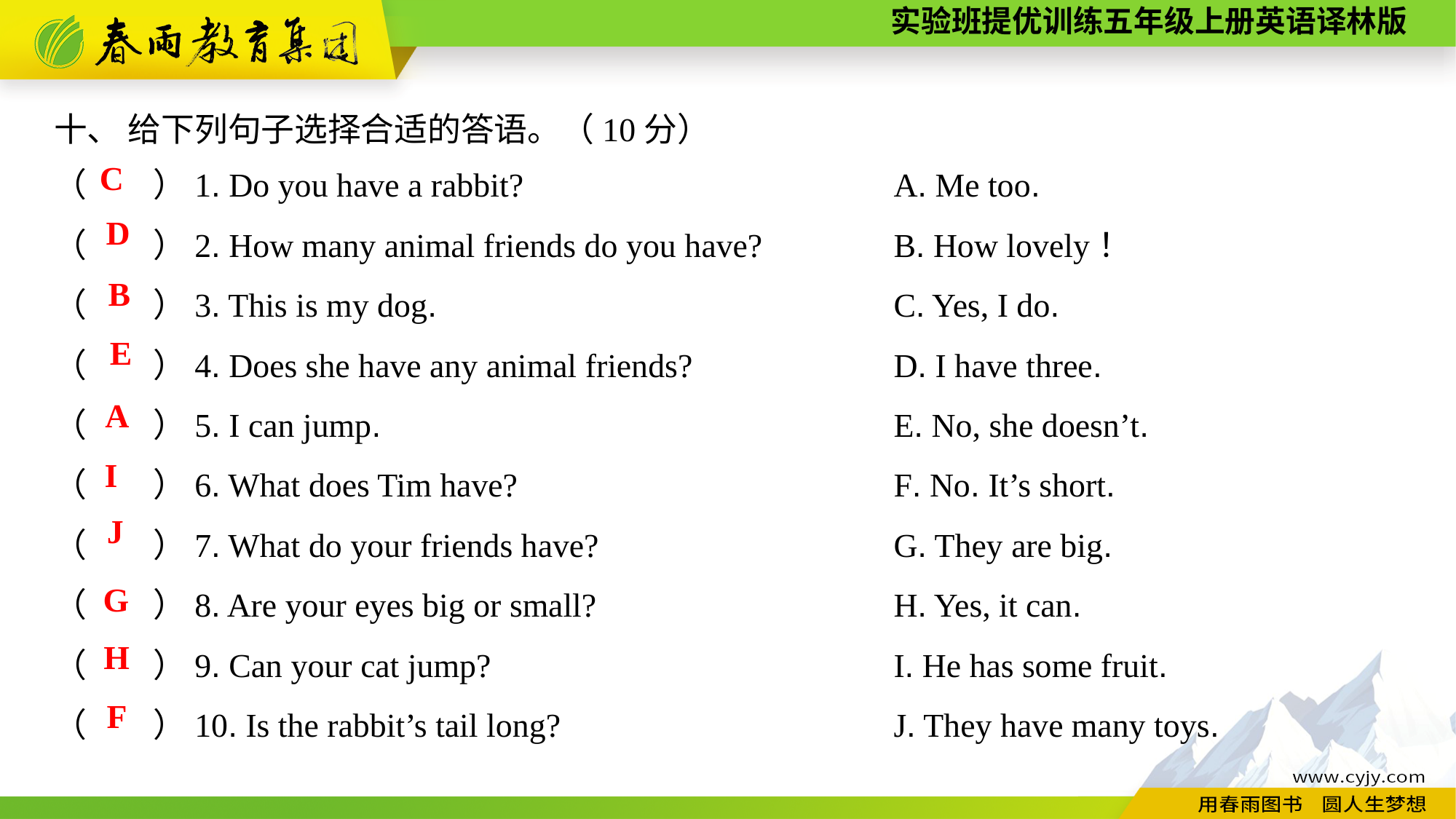

十、 给下列句子选择合适的答语。（10分）
（　　）1. Do you have a rabbit?
（　　）2. How many animal friends do you have?
（　　）3. This is my dog.
（　　）4. Does she have any animal friends?
（　　）5. I can jump.
（　　）6. What does Tim have?
（　　）7. What do your friends have?
（　　）8. Are your eyes big or small?
（　　）9. Can your cat jump?
（　　）10. Is the rabbit’s tail long?
A. Me too.
B. How lovely！
C. Yes, I do.
D. I have three.
E. No, she doesn’t.
F. No. It’s short.
G. They are big.
H. Yes, it can.
I. He has some fruit.
J. They have many toys.
C
D
B
E
A
I
J
G
H
F